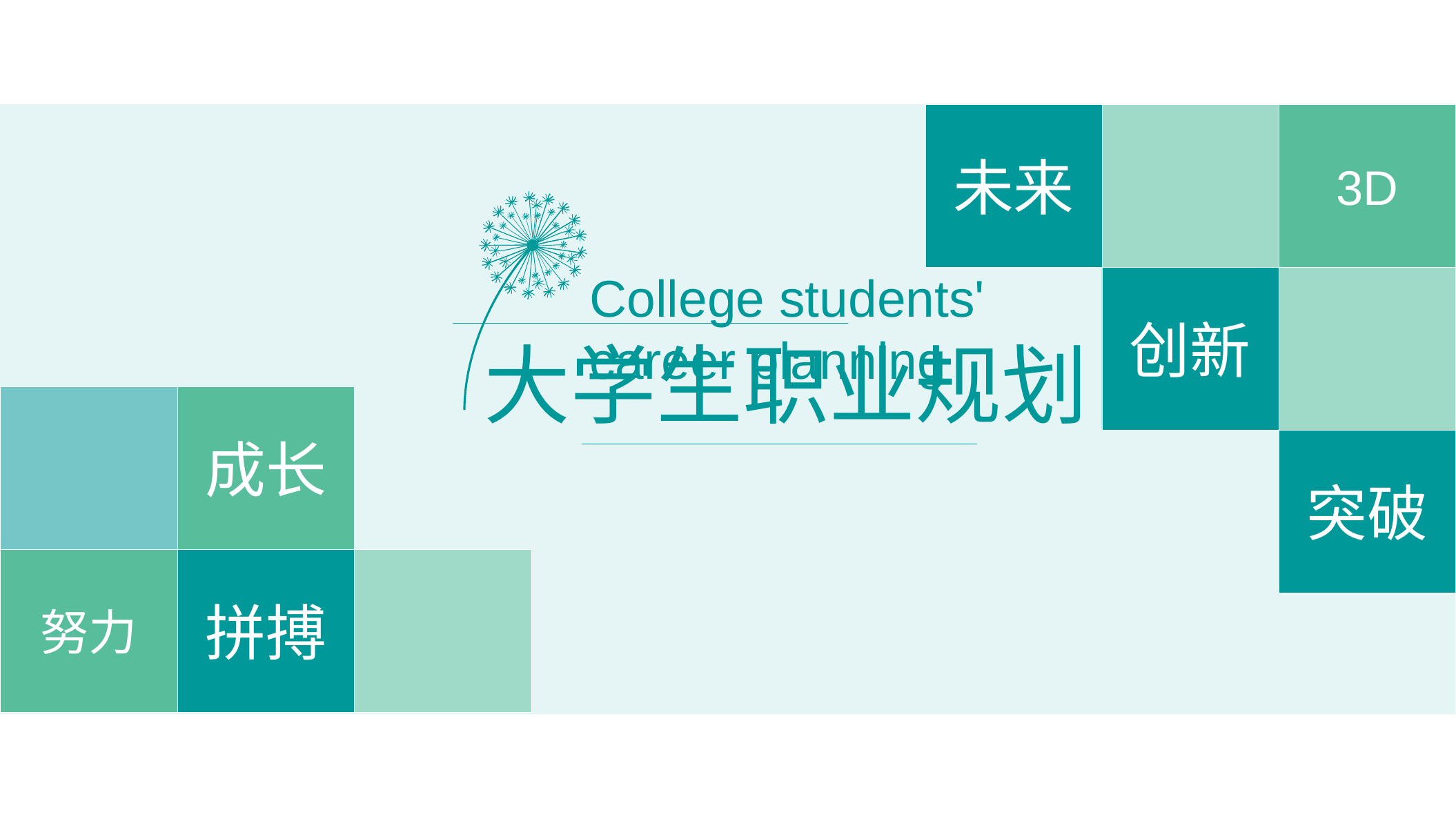

未来

3D

College students' career planning
创新

大学生职业规划

成长
突破
努力
拼搏